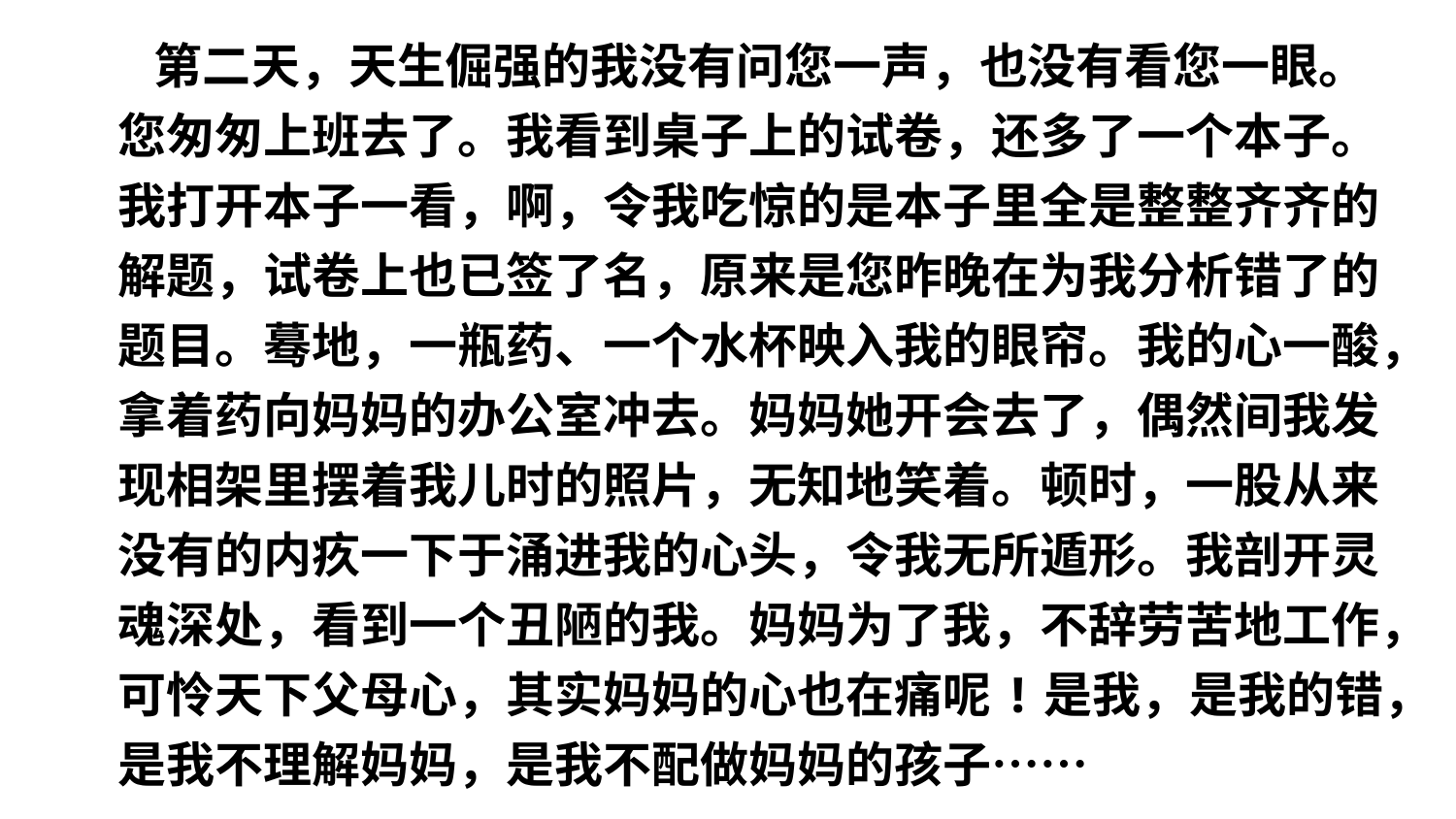

第二天，天生倔强的我没有问您一声，也没有看您一眼。您匆匆上班去了。我看到桌子上的试卷，还多了一个本子。我打开本子一看，啊，令我吃惊的是本子里全是整整齐齐的解题，试卷上也已签了名，原来是您昨晚在为我分析错了的题目。蓦地，一瓶药、一个水杯映入我的眼帘。我的心一酸，拿着药向妈妈的办公室冲去。妈妈她开会去了，偶然间我发现相架里摆着我儿时的照片，无知地笑着。顿时，一股从来没有的内疚一下于涌进我的心头，令我无所遁形。我剖开灵魂深处，看到一个丑陋的我。妈妈为了我，不辞劳苦地工作，可怜天下父母心，其实妈妈的心也在痛呢!是我，是我的错，是我不理解妈妈，是我不配做妈妈的孩子……
20